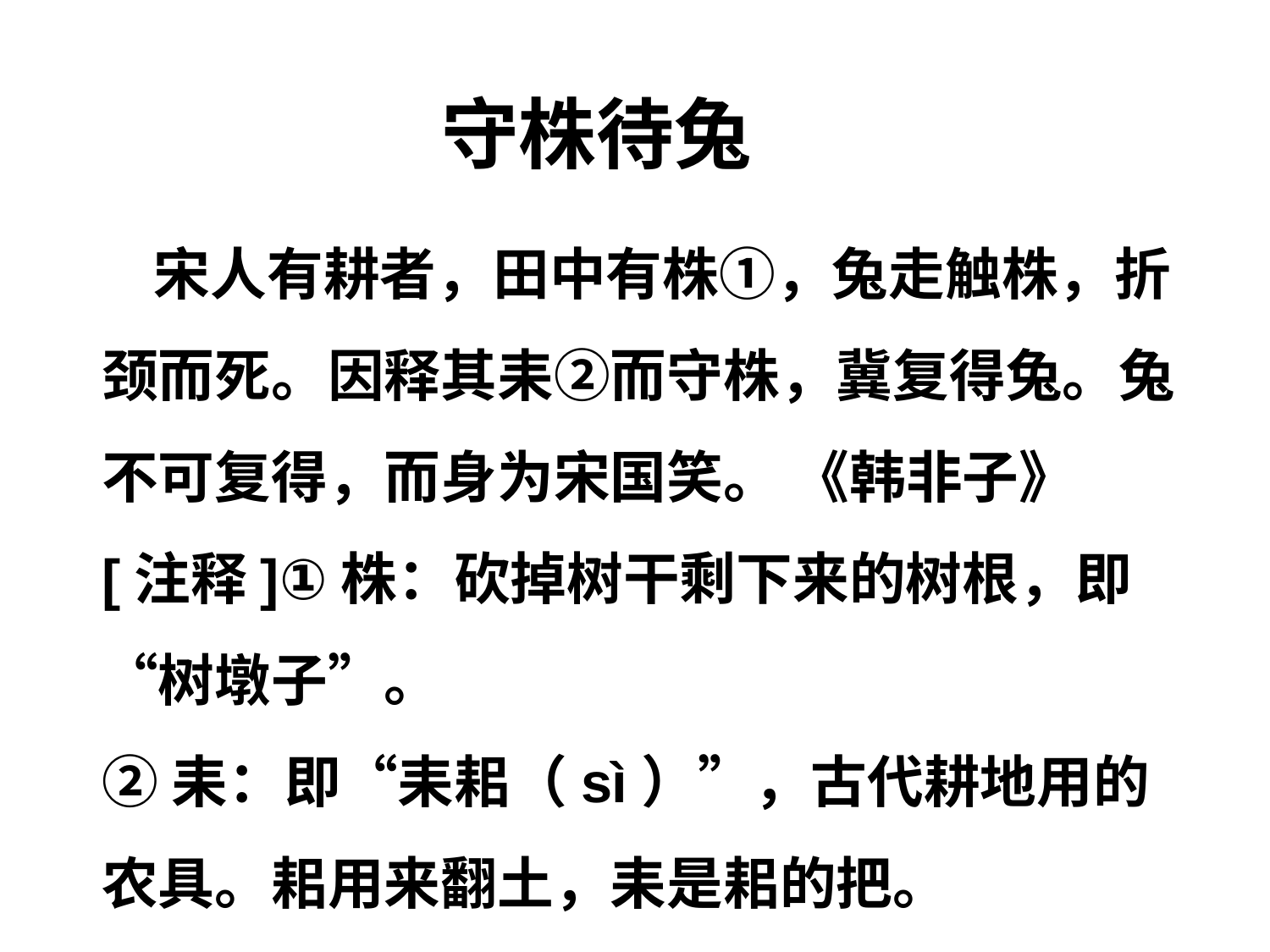

守株待兔
   宋人有耕者，田中有株①，兔走触株，折颈而死。因释其耒②而守株，冀复得兔。兔不可复得，而身为宋国笑。 《韩非子》
[注释]①株：砍掉树干剩下来的树根，即“树墩子”。
②耒：即“耒耜（sì）”，古代耕地用的农具。耜用来翻土，耒是耜的把。